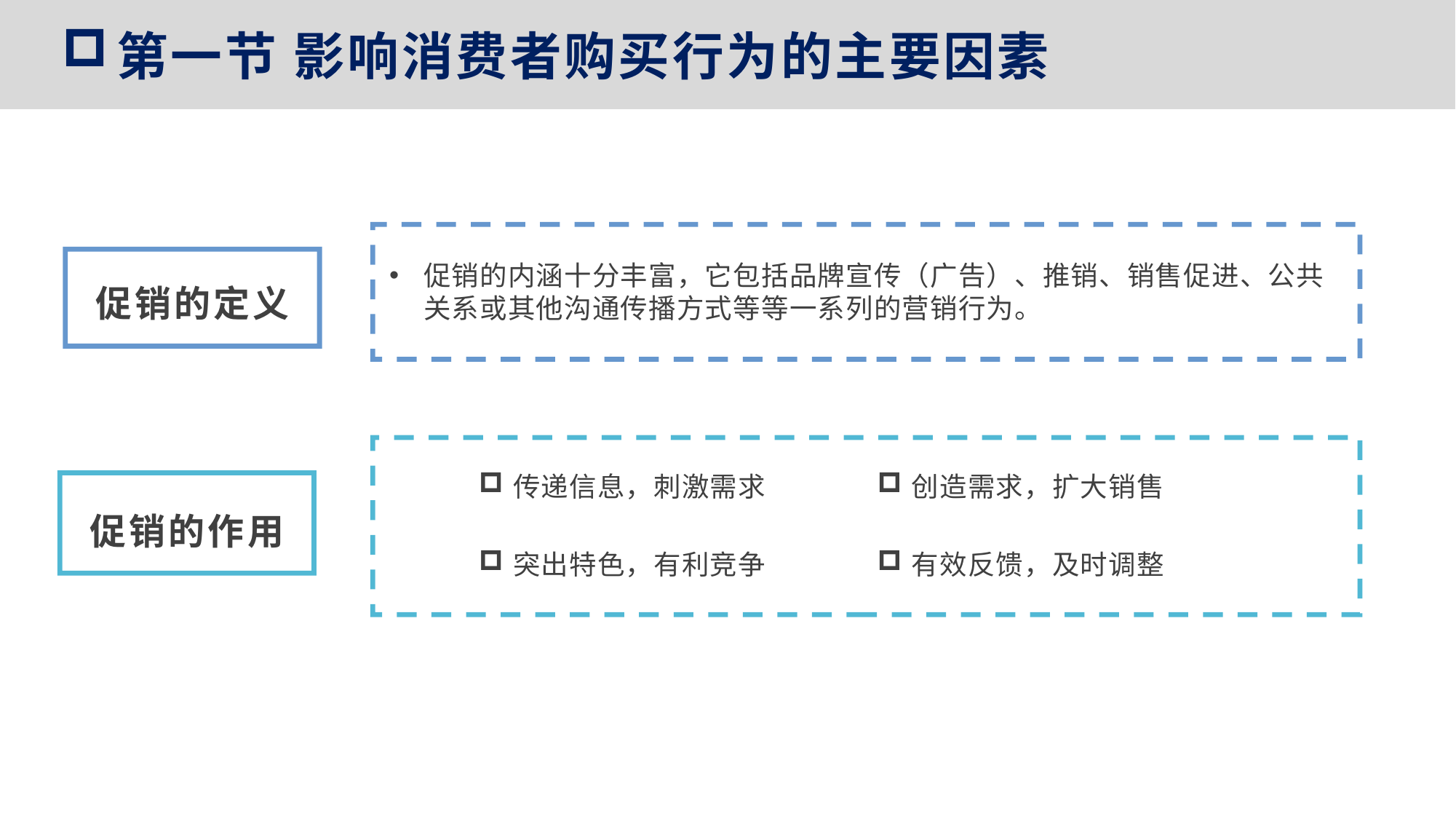

第一节 影响消费者购买行为的主要因素

促销的内涵十分丰富，它包括品牌宣传（广告）、推销、销售促进、公共关系或其他沟通传播方式等等一系列的营销行为。
促销的定义

创造需求，扩大销售
传递信息，刺激需求

促销的作用
突出特色，有利竞争
有效反馈，及时调整